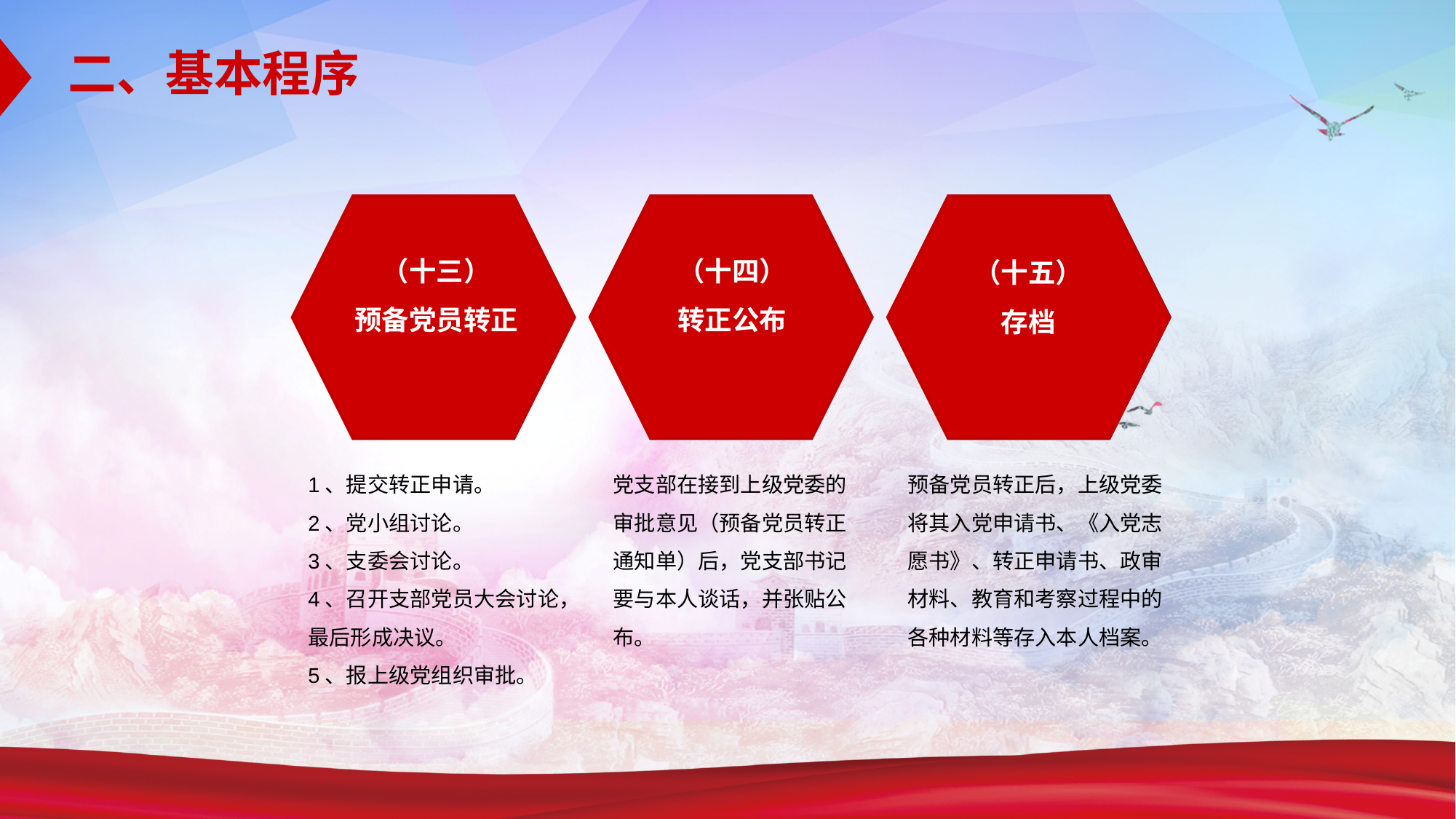

二、基本程序

（十三）
预备党员转正
（十四）
转正公布
（十五）
存档
1、提交转正申请。
2、党小组讨论。
3、支委会讨论。
4、召开支部党员大会讨论，最后形成决议。
5、报上级党组织审批。
党支部在接到上级党委的审批意见（预备党员转正通知单）后，党支部书记要与本人谈话，并张贴公布。
预备党员转正后，上级党委将其入党申请书、《入党志愿书》、转正申请书、政审材料、教育和考察过程中的各种材料等存入本人档案。